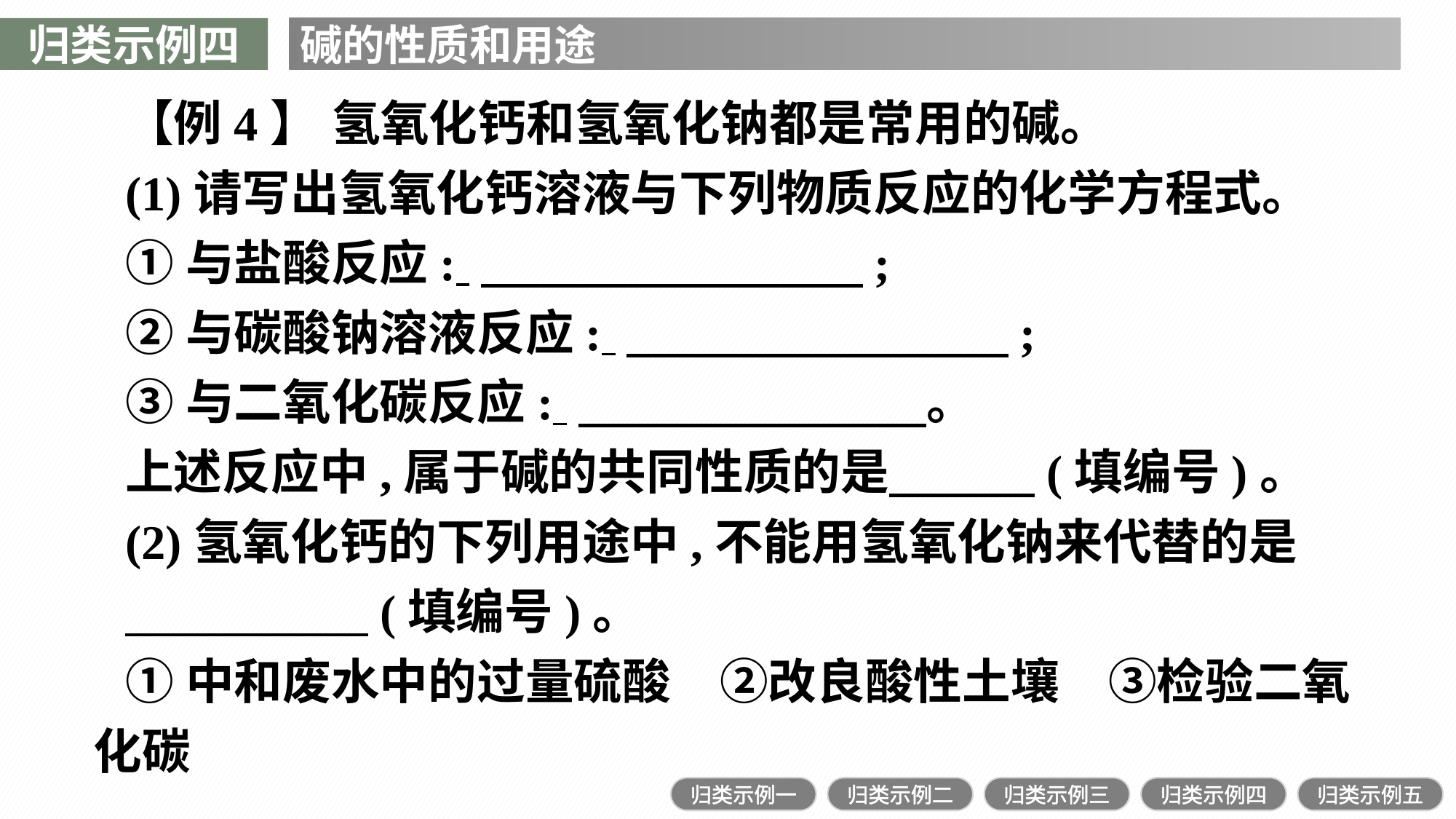

归类示例四
碱的性质和用途

【例4】 氢氧化钙和氢氧化钠都是常用的碱。
(1)请写出氢氧化钙溶液与下列物质反应的化学方程式。
①与盐酸反应: 　                              ;
②与碳酸钠溶液反应: 　                              ;
③与二氧化碳反应: 　                           。
上述反应中,属于碱的共同性质的是　　　(填编号)。
(2)氢氧化钙的下列用途中,不能用氢氧化钠来代替的是
　　　　　(填编号)。
①中和废水中的过量硫酸　②改良酸性土壤　③检验二氧化碳